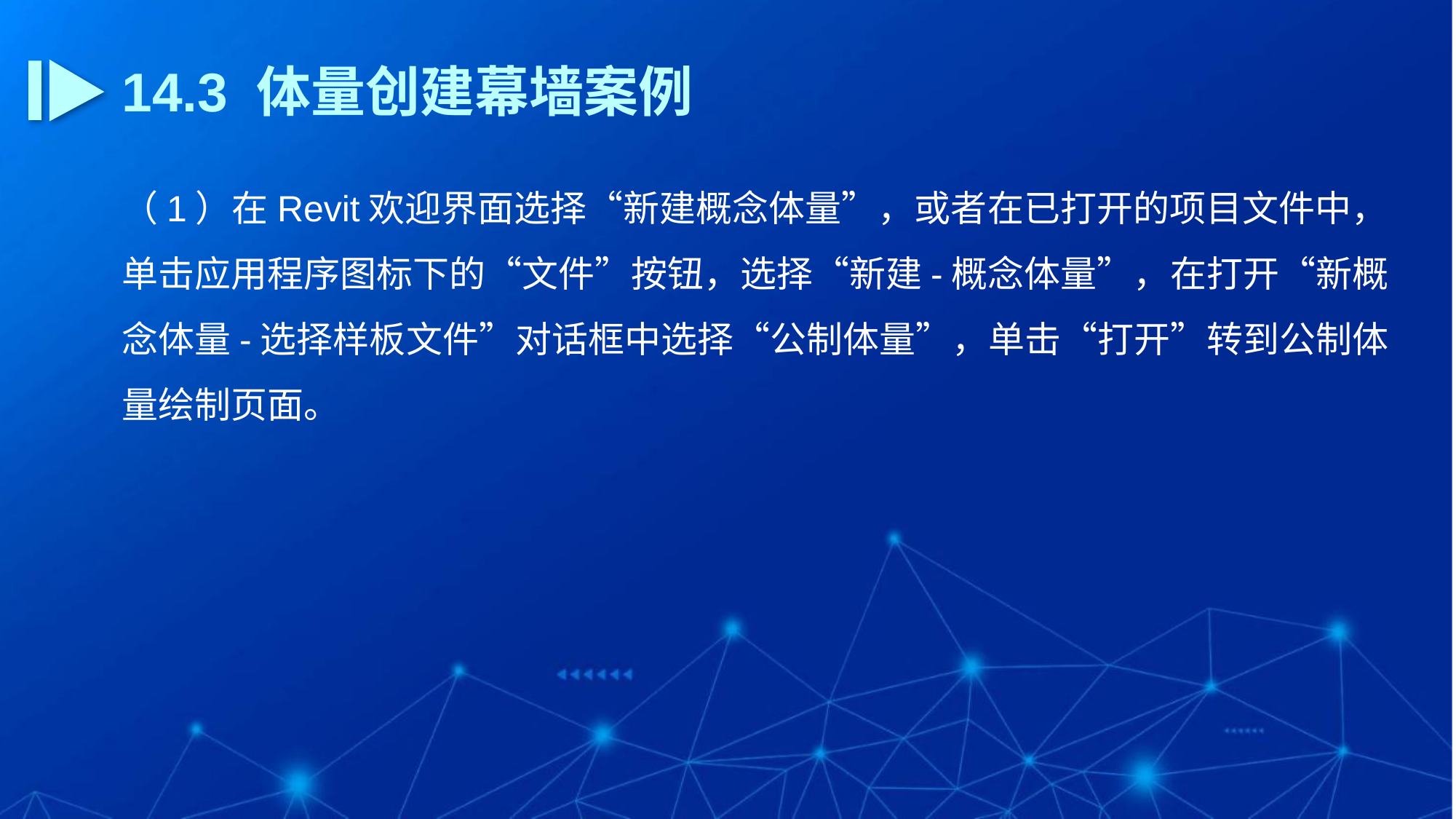

14.3 体量创建幕墙案例

（1）在Revit欢迎界面选择“新建概念体量”，或者在已打开的项目文件中，单击应用程序图标下的“文件”按钮，选择“新建-概念体量”，在打开“新概念体量-选择样板文件”对话框中选择“公制体量”，单击“打开”转到公制体量绘制页面。